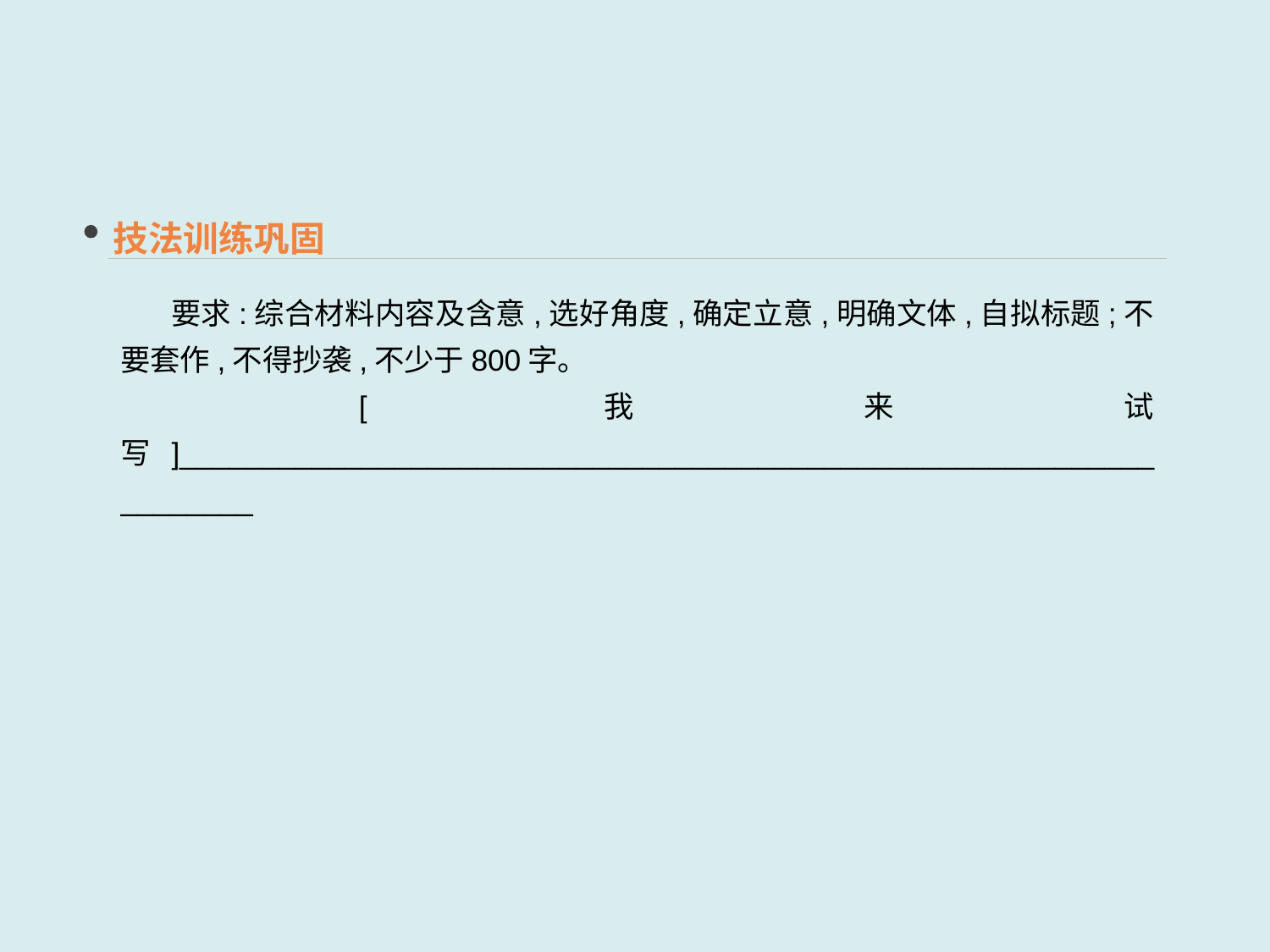

技法训练巩固

      要求:综合材料内容及含意,选好角度,确定立意,明确文体,自拟标题;不要套作,不得抄袭,不少于800字。
 [我来试写]___________________________________________________________________